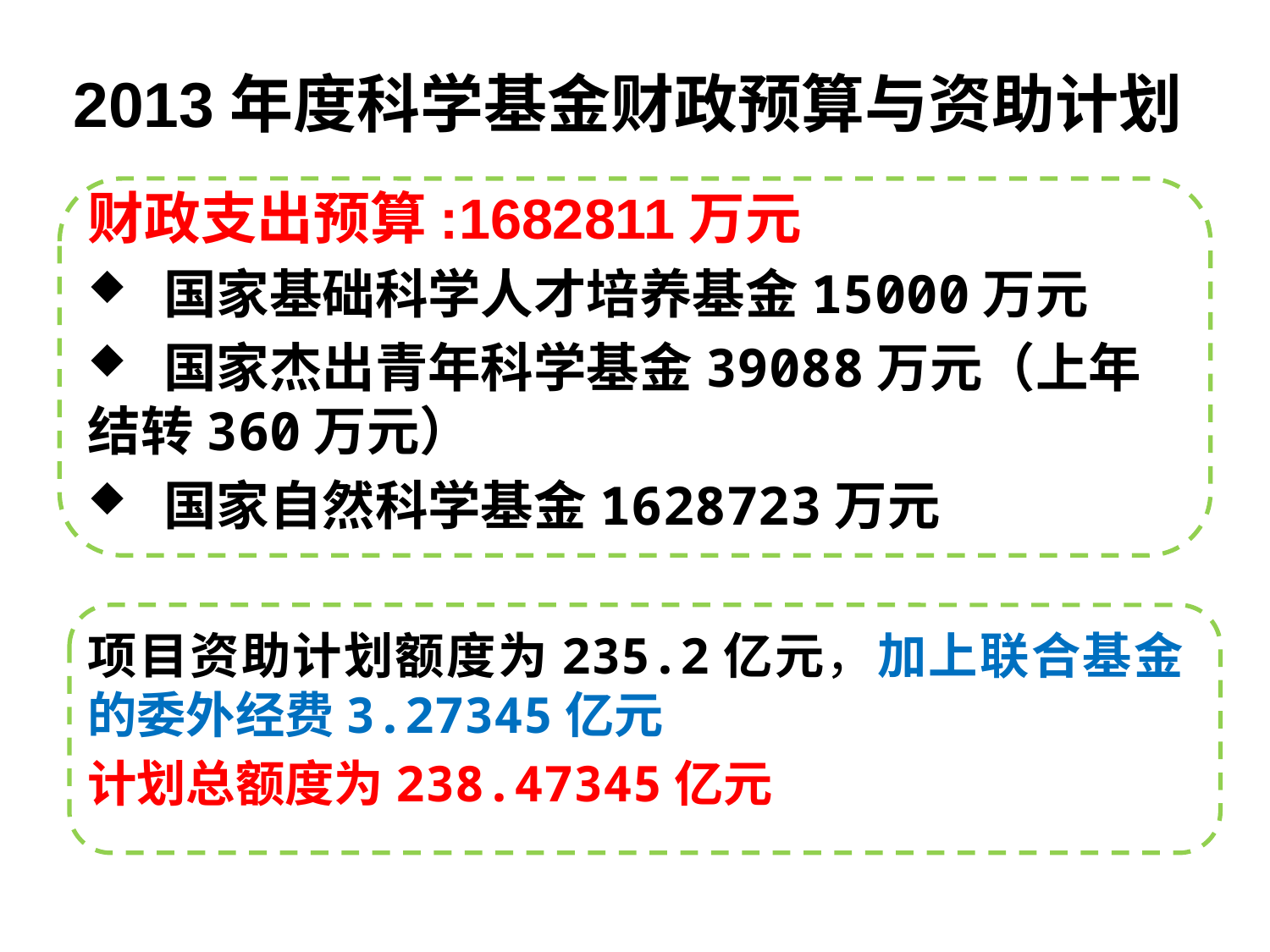

# 2013年度科学基金财政预算与资助计划
财政支出预算:1682811万元
  国家基础科学人才培养基金15000万元
  国家杰出青年科学基金39088万元（上年结转360万元）
  国家自然科学基金1628723万元

项目资助计划额度为235.2亿元，加上联合基金的委外经费3.27345亿元
计划总额度为238.47345亿元